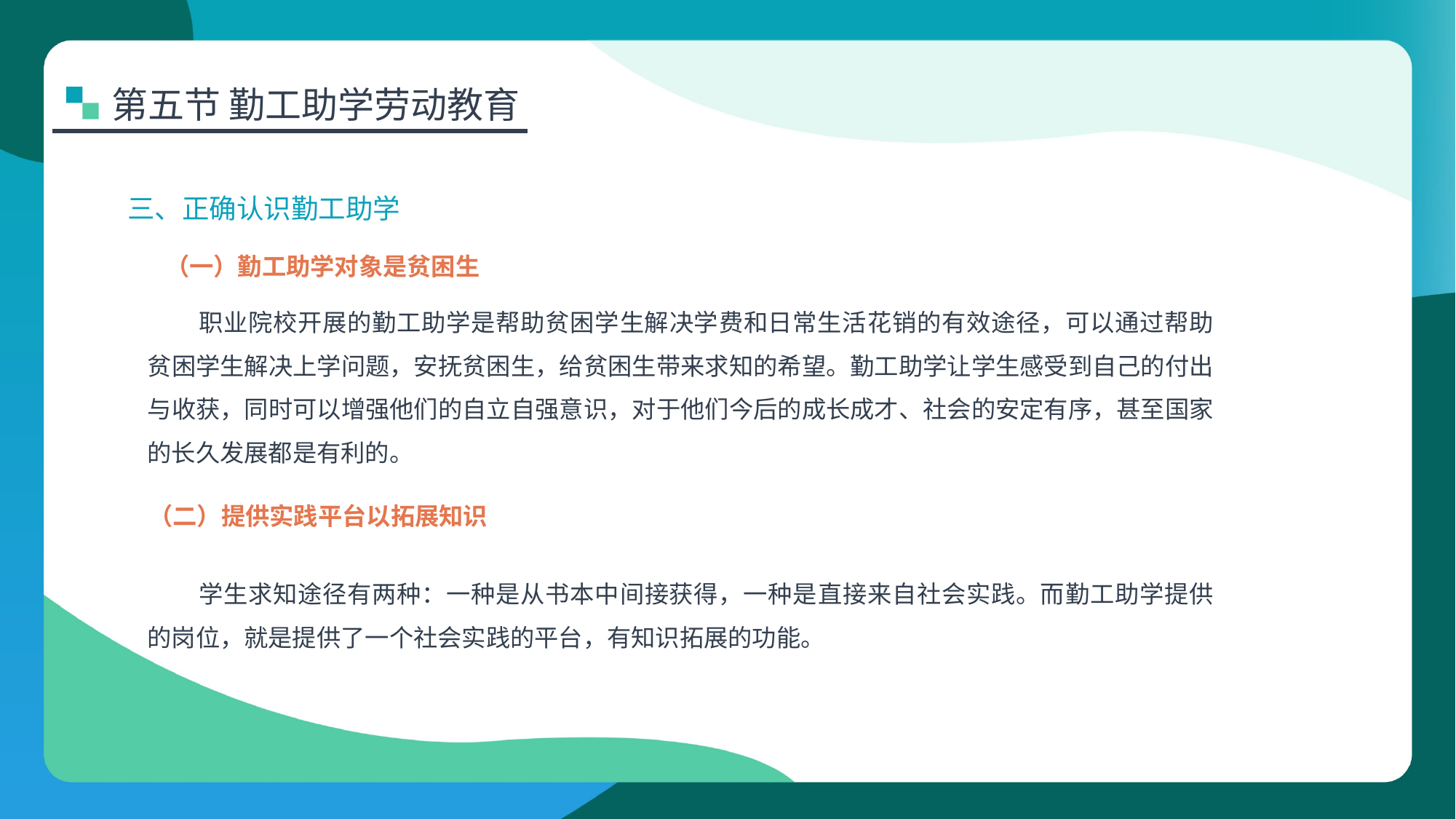

第五节 勤工助学劳动教育

三、正确认识勤工助学
（一）勤工助学对象是贫困生
职业院校开展的勤工助学是帮助贫困学生解决学费和日常生活花销的有效途径，可以通过帮助贫困学生解决上学问题，安抚贫困生，给贫困生带来求知的希望。勤工助学让学生感受到自己的付出与收获，同时可以增强他们的自立自强意识，对于他们今后的成长成才、社会的安定有序，甚至国家的长久发展都是有利的。
（二）提供实践平台以拓展知识
学生求知途径有两种：一种是从书本中间接获得，一种是直接来自社会实践。而勤工助学提供的岗位，就是提供了一个社会实践的平台，有知识拓展的功能。